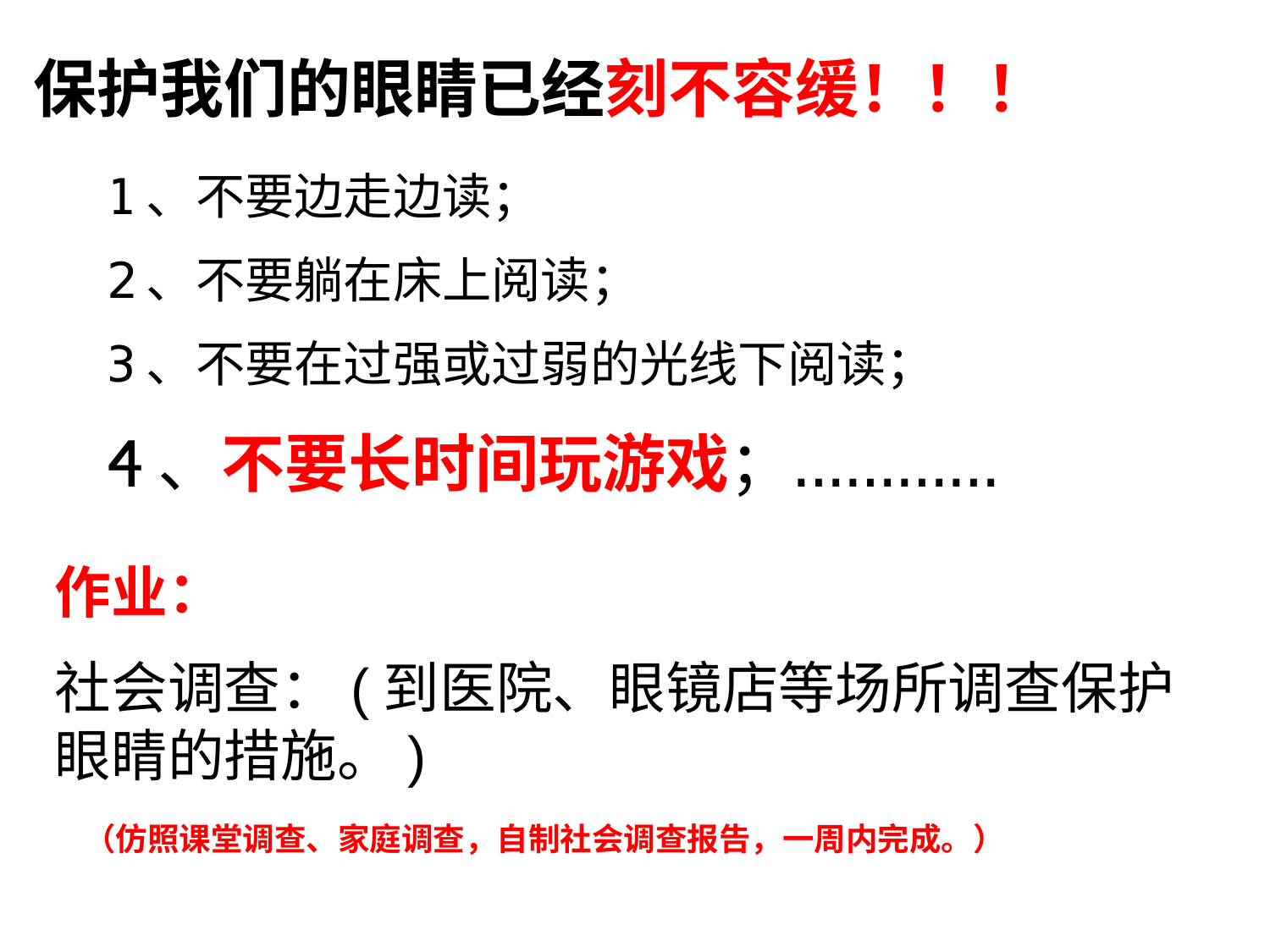

保护我们的眼睛已经刻不容缓！！！

1、不要边走边读；
2、不要躺在床上阅读；
3、不要在过强或过弱的光线下阅读；
4、不要长时间玩游戏；…………
作业：
社会调查：(到医院、眼镜店等场所调查保护眼睛的措施。)
   （仿照课堂调查、家庭调查，自制社会调查报告，一周内完成。）